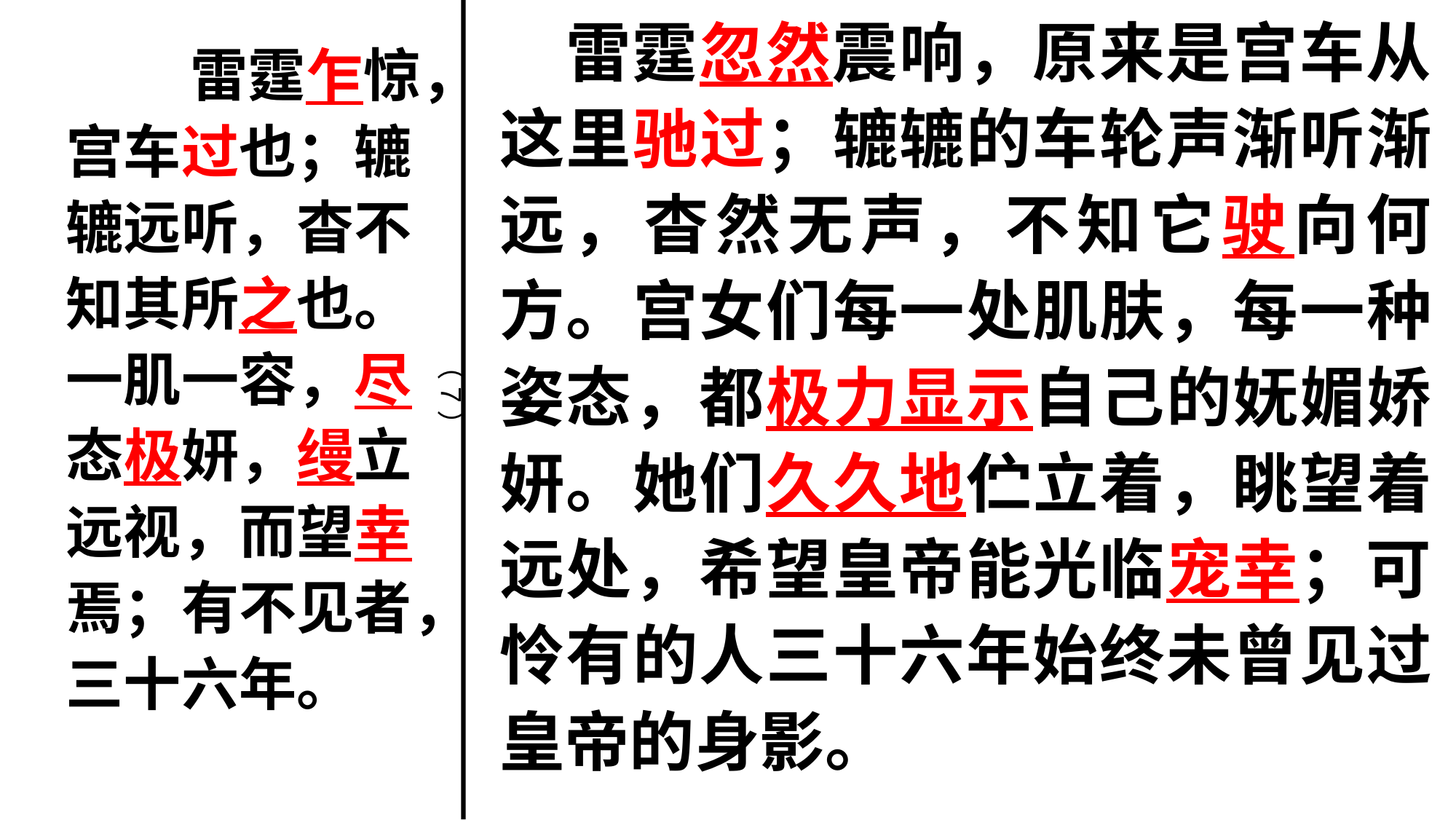

（7）
      雷霆忽然震响，原来是宫车从这里驰过；辘辘的车轮声渐听渐远，杳然无声，不知它驶向何方。宫女们每一处肌肤，每一种姿态，都极力显示自己的妩媚娇妍。她们久久地伫立着，眺望着远处，希望皇帝能光临宠幸；可怜有的人三十六年始终未曾见过皇帝的身影。
　　　雷霆乍惊，宫车过也；辘辘远听，杳不知其所之也。一肌一容，尽态极妍，缦立远视，而望幸焉；有不见者，三十六年。